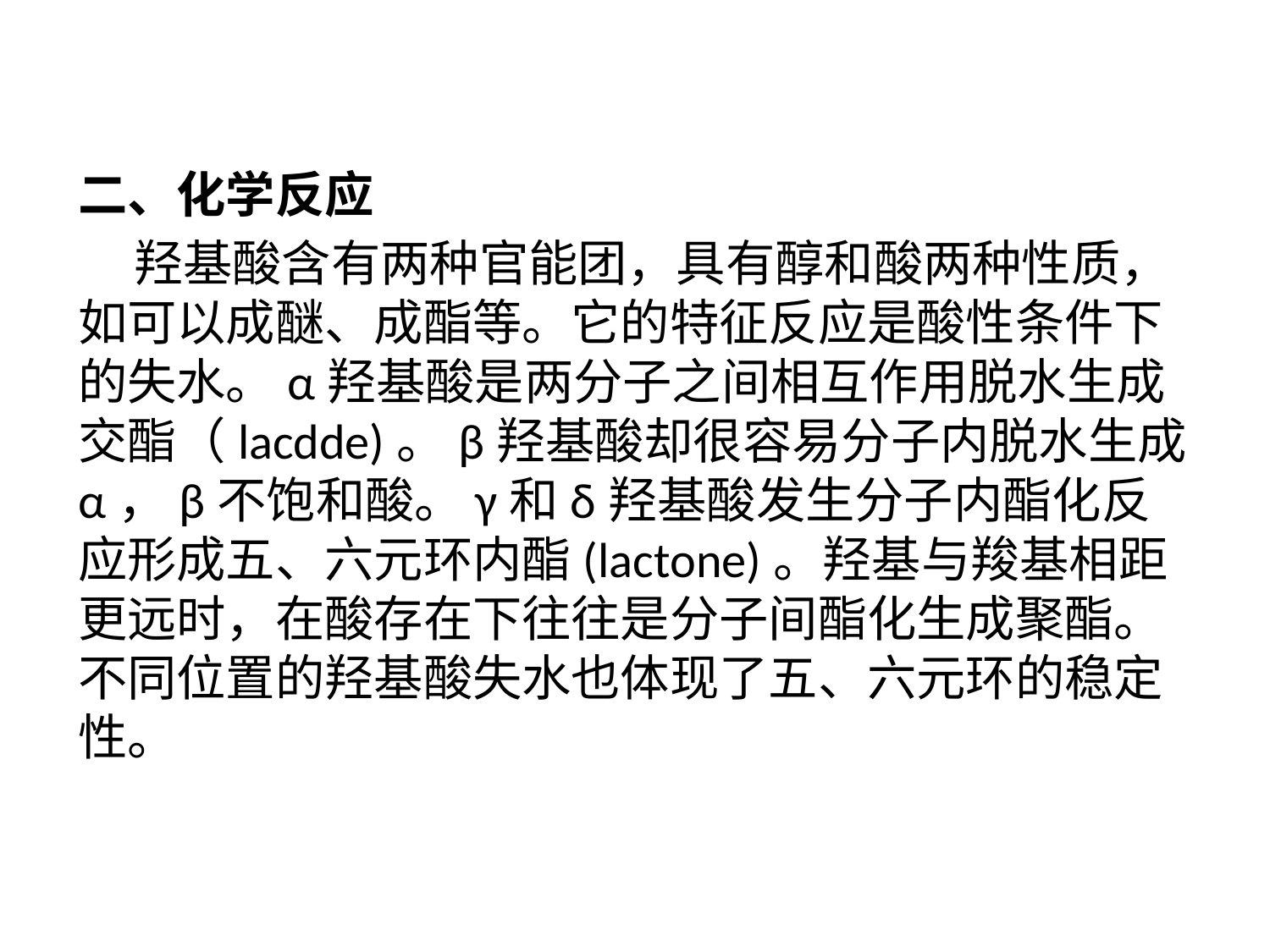

二、化学反应
    羟基酸含有两种官能团，具有醇和酸两种性质，如可以成醚、成酯等。它的特征反应是酸性条件下的失水。α羟基酸是两分子之间相互作用脱水生成交酯（lacdde)。β羟基酸却很容易分子内脱水生成α，β不饱和酸。γ和δ羟基酸发生分子内酯化反应形成五、六元环内酯(lactone)。羟基与羧基相距更远时，在酸存在下往往是分子间酯化生成聚酯。不同位置的羟基酸失水也体现了五、六元环的稳定性。